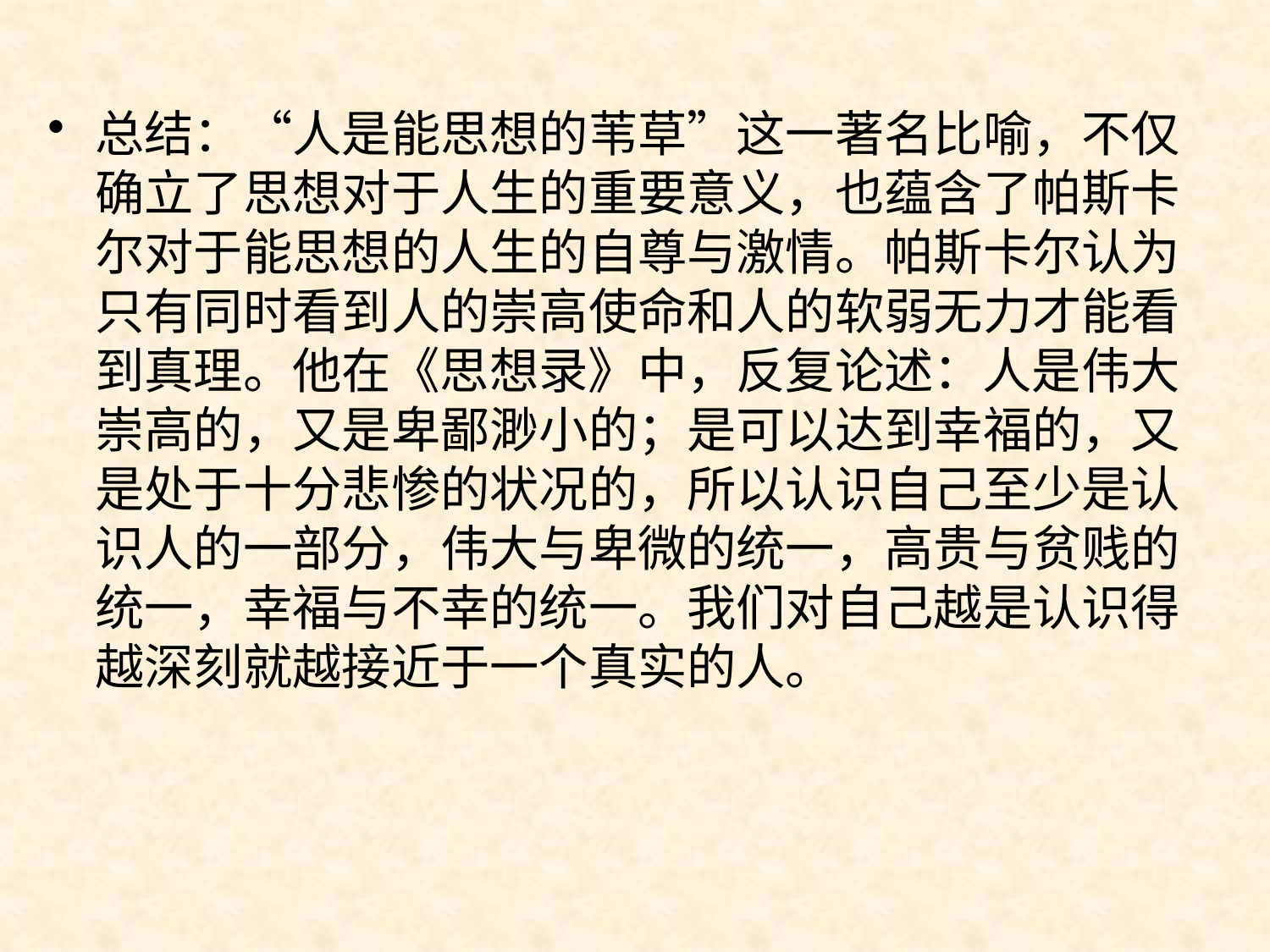

总结：“人是能思想的苇草”这一著名比喻，不仅确立了思想对于人生的重要意义，也蕴含了帕斯卡尔对于能思想的人生的自尊与激情。帕斯卡尔认为只有同时看到人的崇高使命和人的软弱无力才能看到真理。他在《思想录》中，反复论述：人是伟大崇高的，又是卑鄙渺小的；是可以达到幸福的，又是处于十分悲惨的状况的，所以认识自己至少是认识人的一部分，伟大与卑微的统一，高贵与贫贱的统一，幸福与不幸的统一。我们对自己越是认识得越深刻就越接近于一个真实的人。